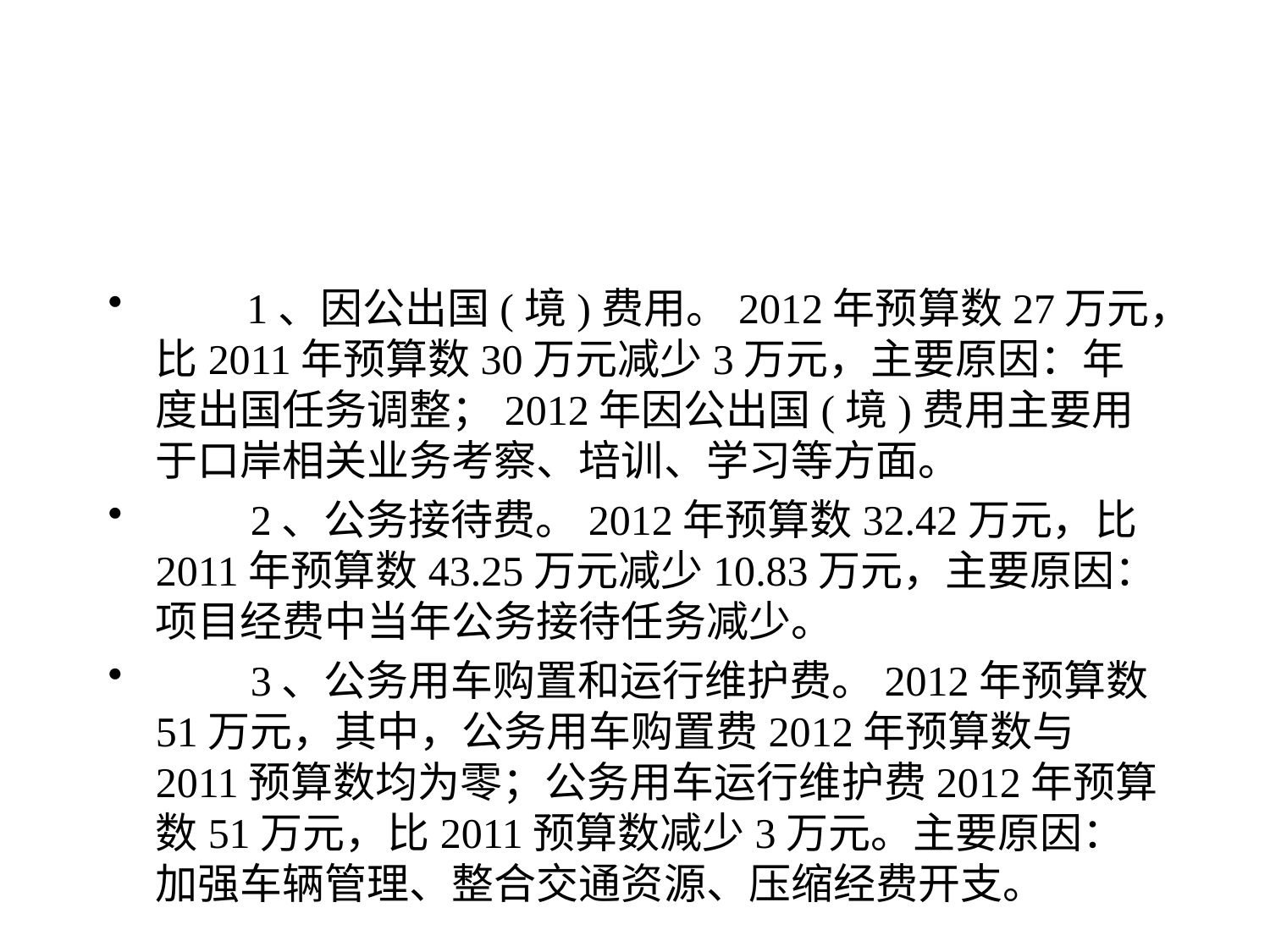

#
   　1、因公出国(境)费用。2012年预算数27万元，比2011年预算数30万元减少3万元，主要原因：年度出国任务调整；2012年因公出国(境)费用主要用于口岸相关业务考察、培训、学习等方面。
　　2、公务接待费。2012年预算数32.42万元，比2011年预算数43.25万元减少10.83万元，主要原因：项目经费中当年公务接待任务减少。
　　3、公务用车购置和运行维护费。2012年预算数51万元，其中，公务用车购置费2012年预算数与2011预算数均为零；公务用车运行维护费2012年预算数51万元，比2011预算数减少3万元。主要原因：加强车辆管理、整合交通资源、压缩经费开支。